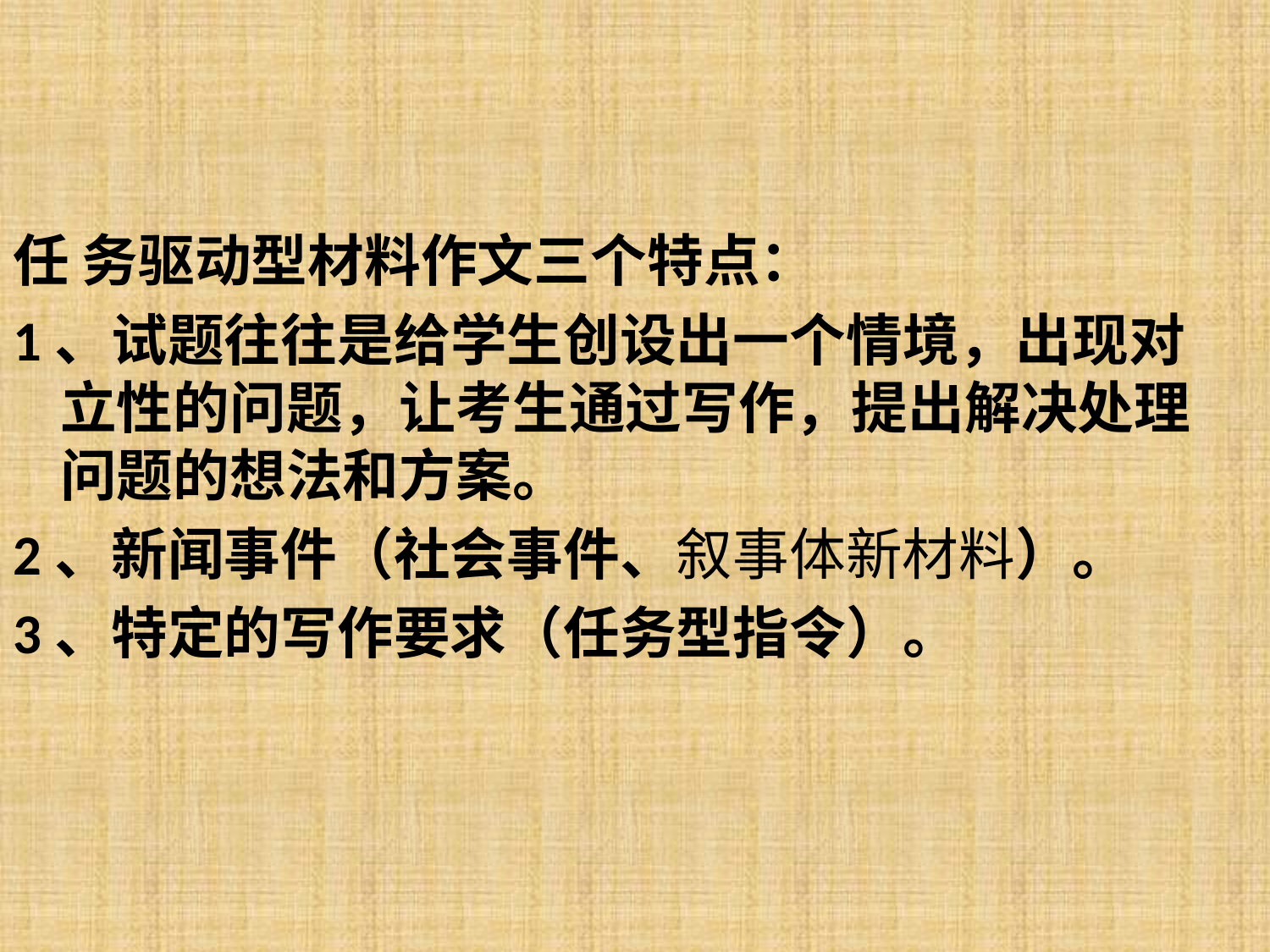

任 务驱动型材料作文三个特点：
1、试题往往是给学生创设出一个情境，出现对立性的问题，让考生通过写作，提出解决处理问题的想法和方案。
2、新闻事件（社会事件、叙事体新材料）。
3、特定的写作要求（任务型指令）。